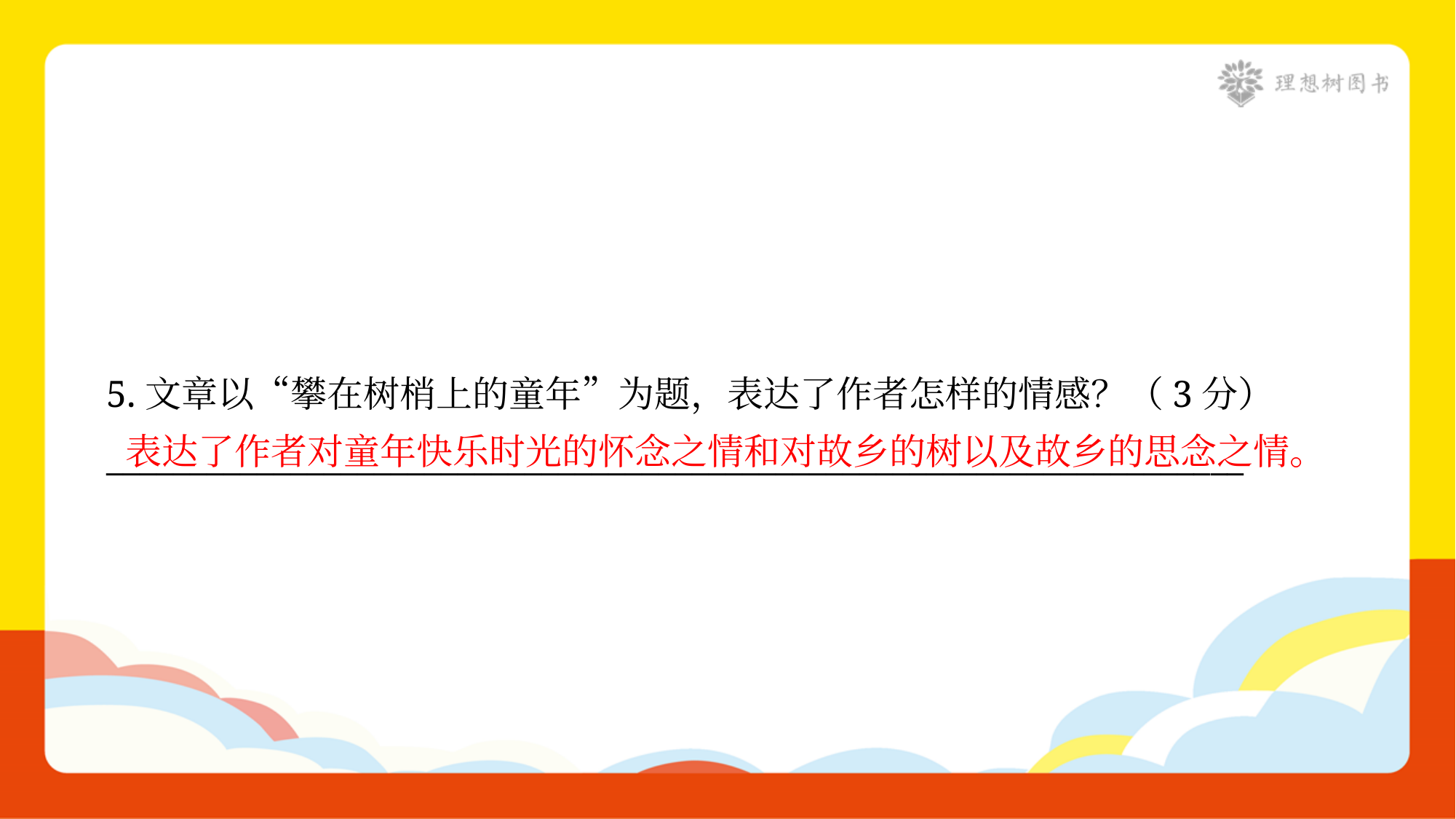

5.文章以“攀在树梢上的童年”为题，表达了作者怎样的情感？（3分）
____________________________________________________________________
表达了作者对童年快乐时光的怀念之情和对故乡的树以及故乡的思念之情。